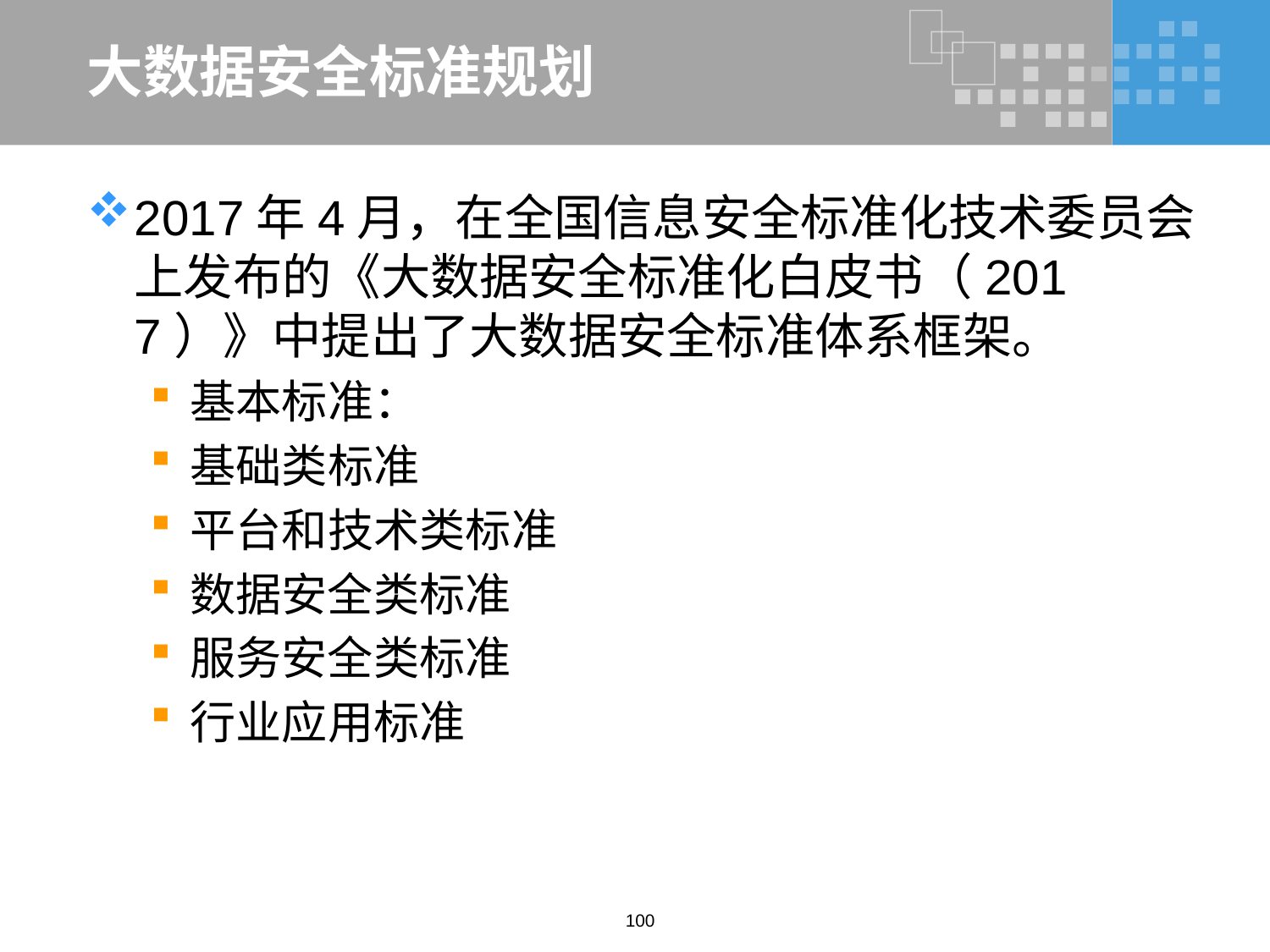

# 大数据安全标准规划
2017年4月，在全国信息安全标准化技术委员会上发布的《大数据安全标准化白皮书（2017）》中提出了大数据安全标准体系框架。
基本标准：
基础类标准
平台和技术类标准
数据安全类标准
服务安全类标准
行业应用标准

100